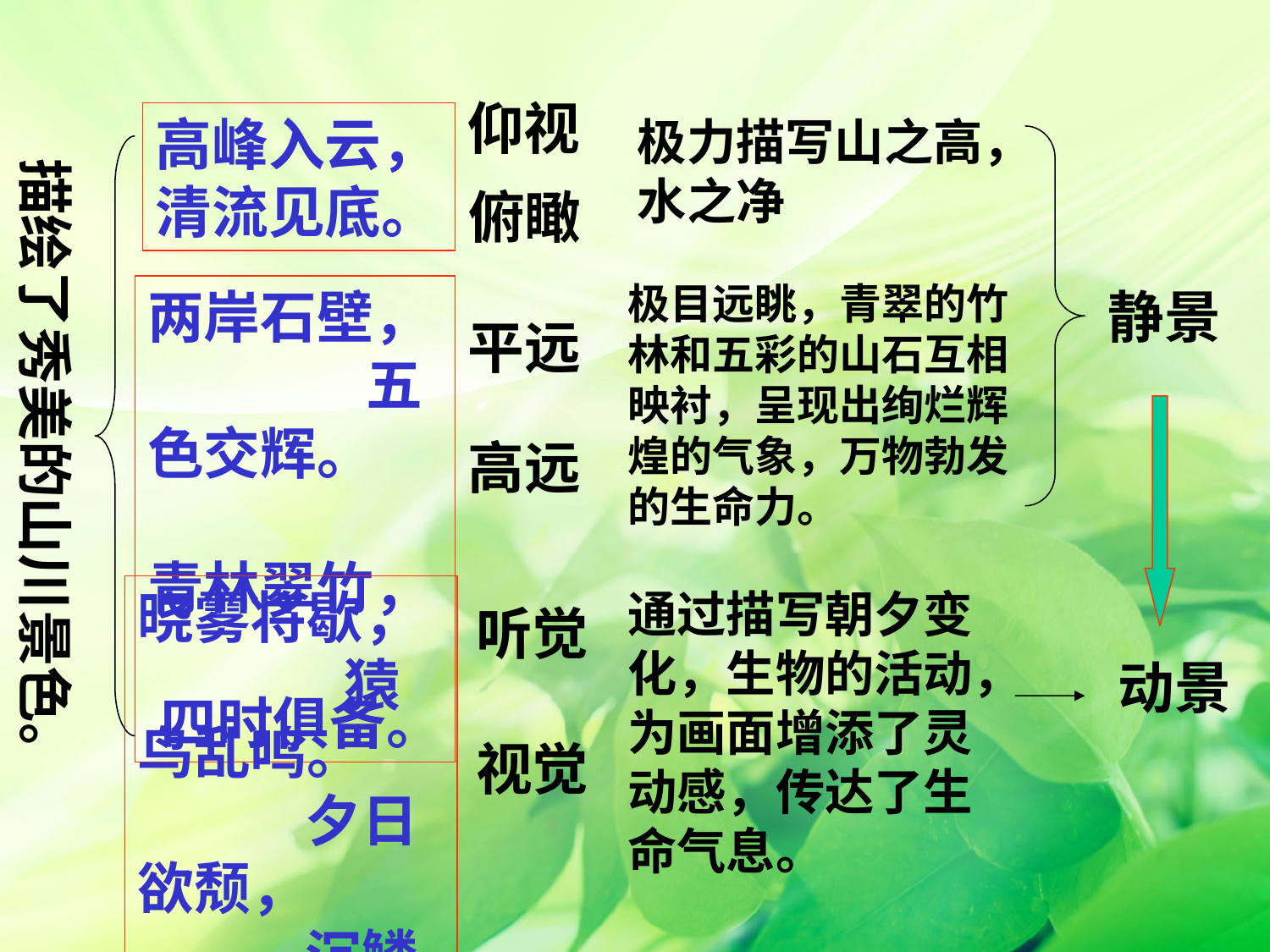

仰视
高峰入云，清流见底。
极力描写山之高，水之净

描绘了秀美的山川景色。
俯瞰
极目远眺，青翠的竹林和五彩的山石互相映衬，呈现出绚烂辉煌的气象，万物勃发的生命力。
两岸石壁，                  五色交辉。                          青林翠竹，                         四时俱备。
静景
平远

高远
通过描写朝夕变化，生物的活动，为画面增添了灵动感，传达了生命气息。
晓雾将歇，                  猿鸟乱鸣。                    夕日欲颓，                        沉鳞竞跃。
听觉

视觉
动景